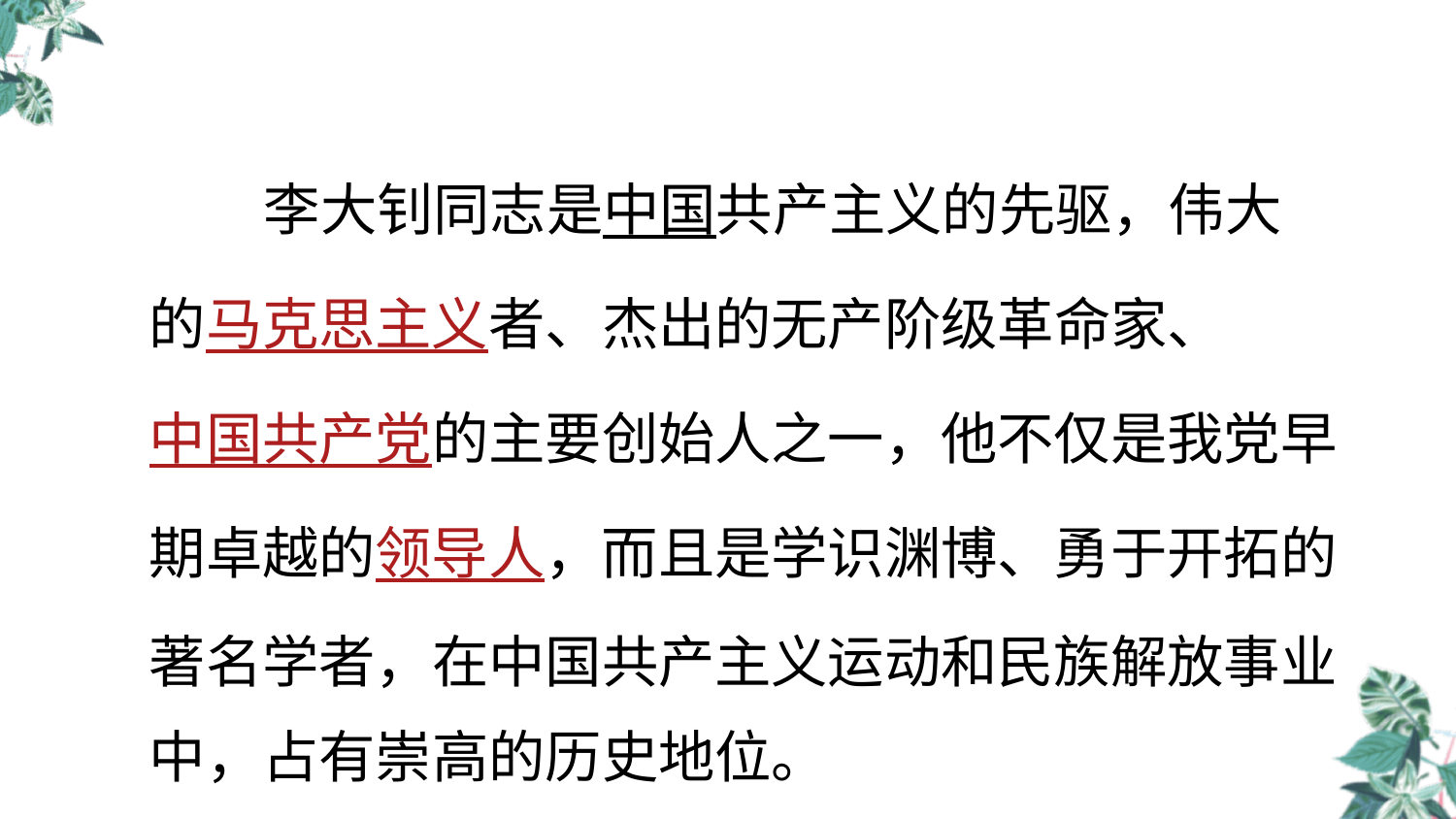

李大钊同志是中国共产主义的先驱，伟大的马克思主义者、杰出的无产阶级革命家、中国共产党的主要创始人之一，他不仅是我党早期卓越的领导人，而且是学识渊博、勇于开拓的著名学者，在中国共产主义运动和民族解放事业中，占有崇高的历史地位。